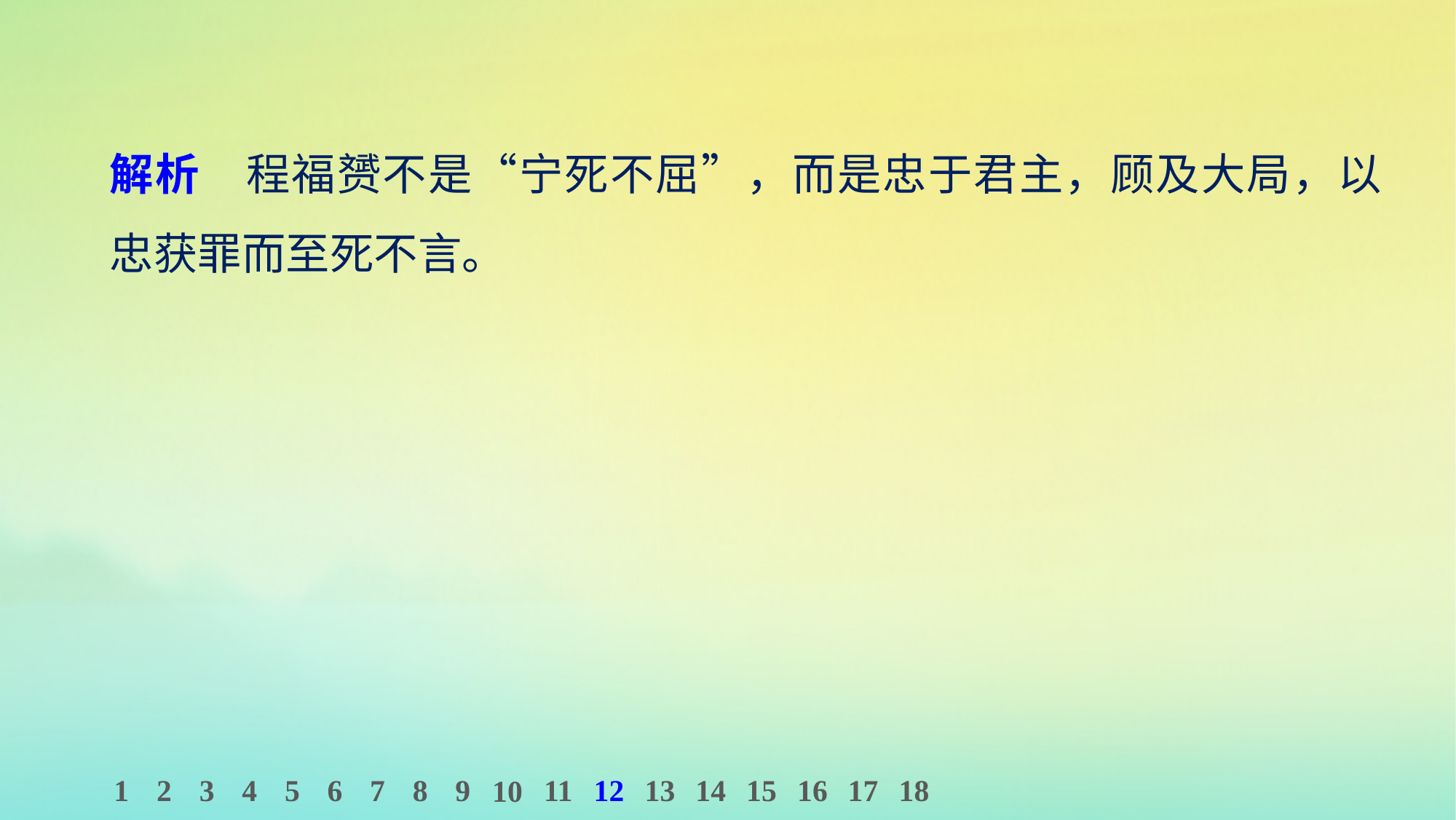

解析　程福赟不是“宁死不屈”，而是忠于君主，顾及大局，以忠获罪而至死不言。
1
2
3
4
5
6
7
8
9
11
12
13
14
15
16
17
18
10